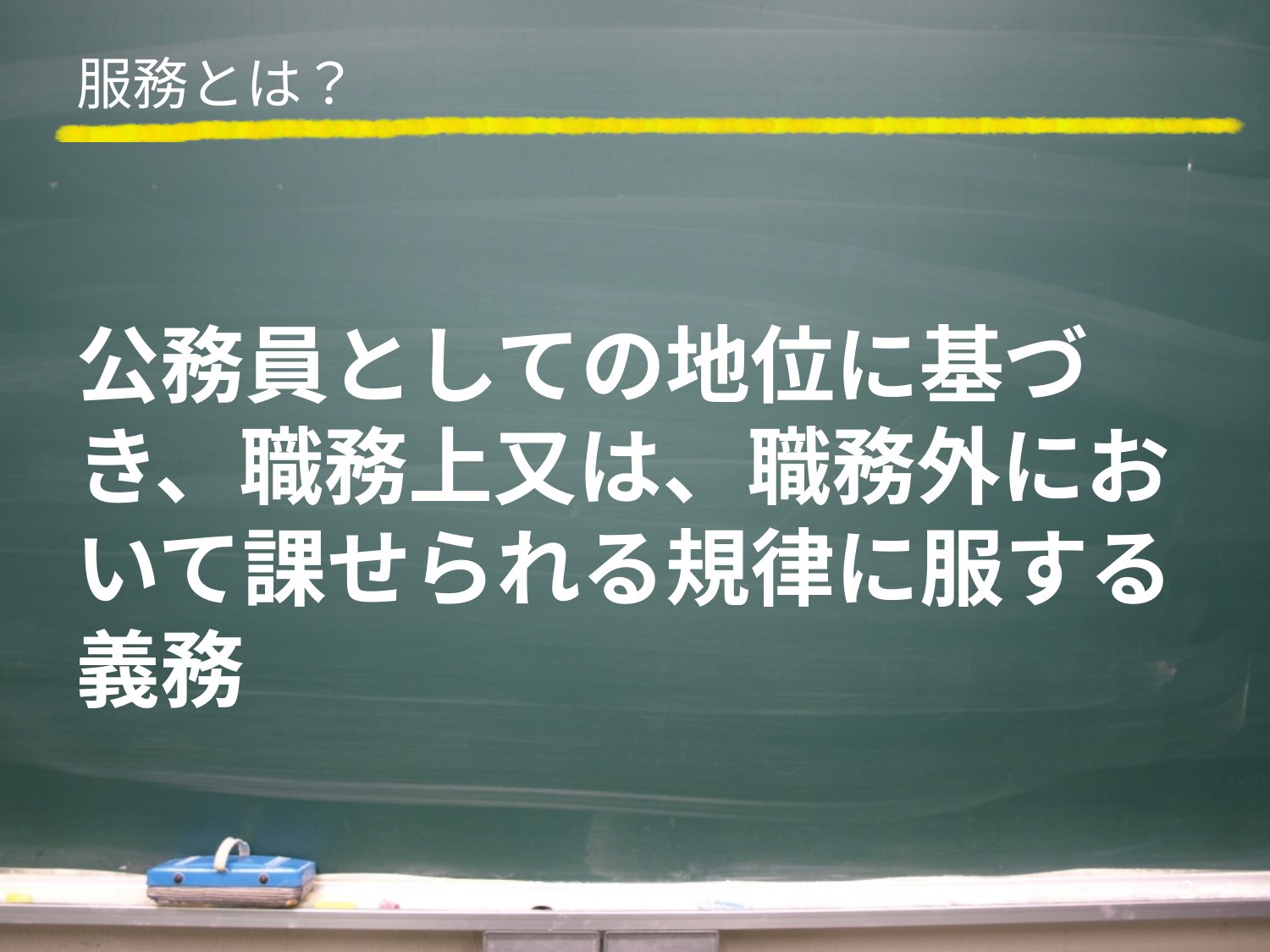

# 服務とは？
公務員としての地位に基づき、職務上又は、職務外において課せられる規律に服する義務
2